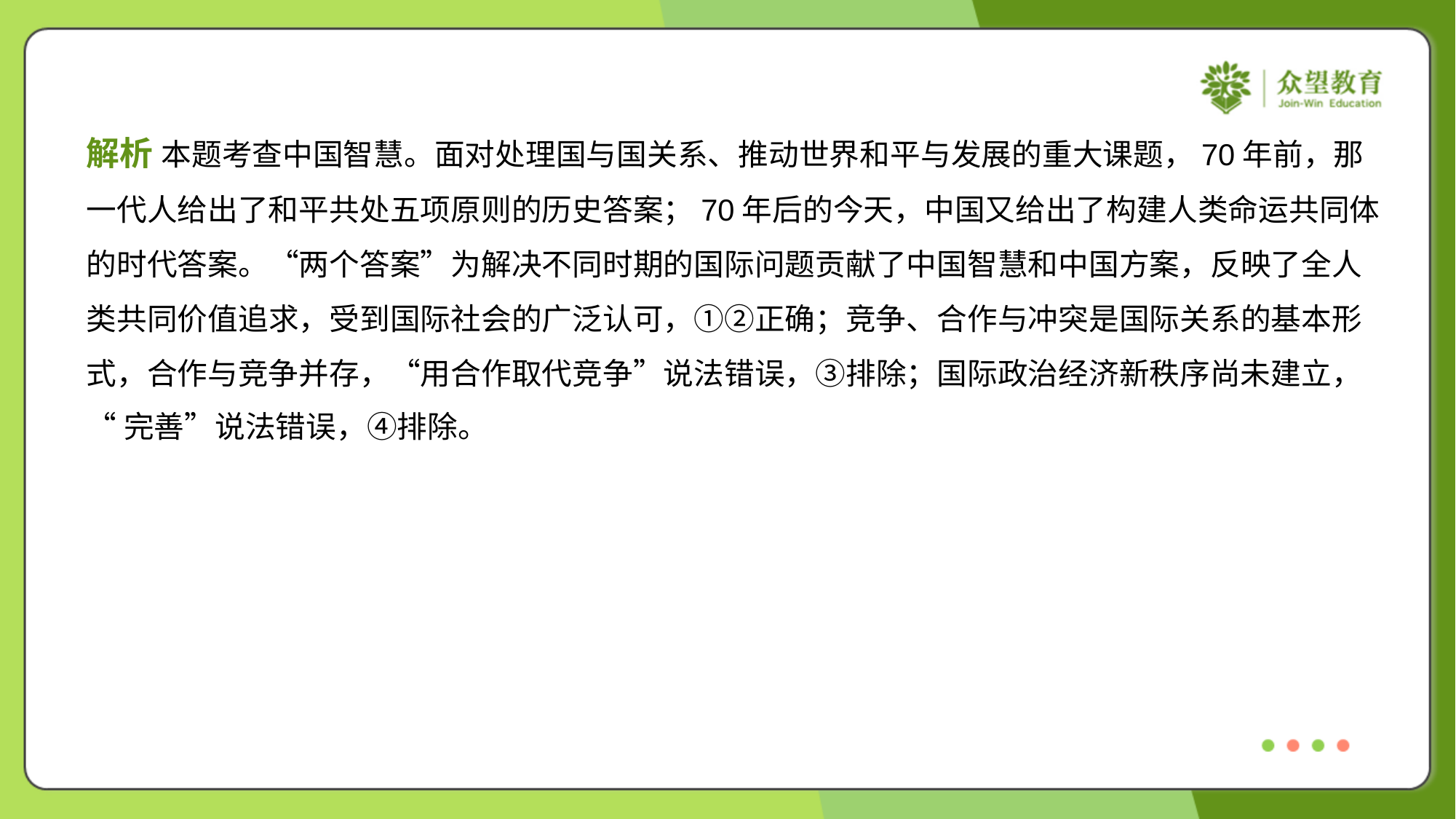

解析 本题考查中国智慧。面对处理国与国关系、推动世界和平与发展的重大课题，70年前，那
一代人给出了和平共处五项原则的历史答案；70年后的今天，中国又给出了构建人类命运共同体
的时代答案。“两个答案”为解决不同时期的国际问题贡献了中国智慧和中国方案，反映了全人
类共同价值追求，受到国际社会的广泛认可，①②正确；竞争、合作与冲突是国际关系的基本形
式，合作与竞争并存，“用合作取代竞争”说法错误，③排除；国际政治经济新秩序尚未建立，
“完善”说法错误，④排除。